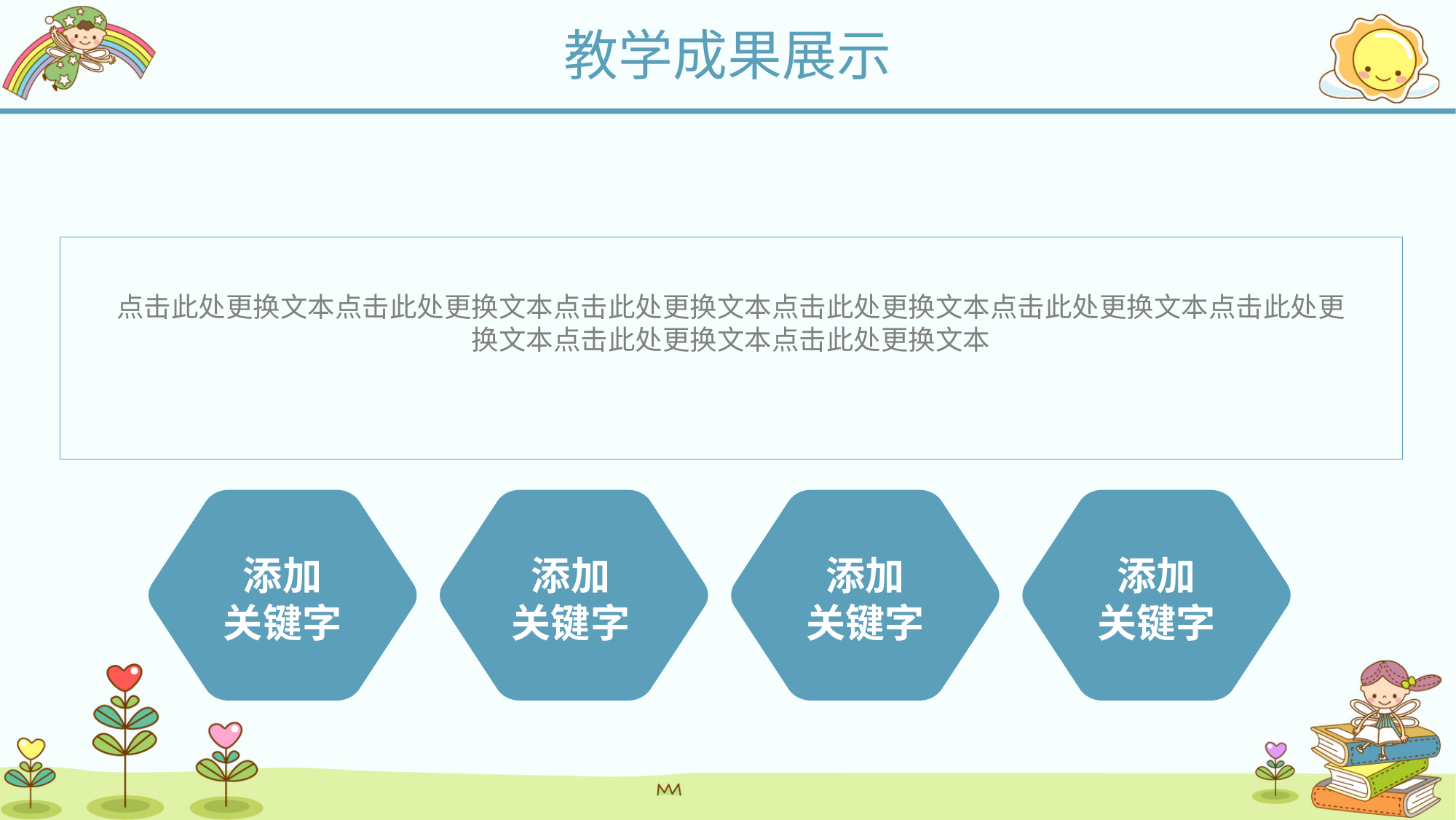

教学成果展示

点击此处更换文本点击此处更换文本点击此处更换文本点击此处更换文本点击此处更换文本点击此处更换文本点击此处更换文本点击此处更换文本

添加
关键字
添加
关键字
添加
关键字
添加
关键字